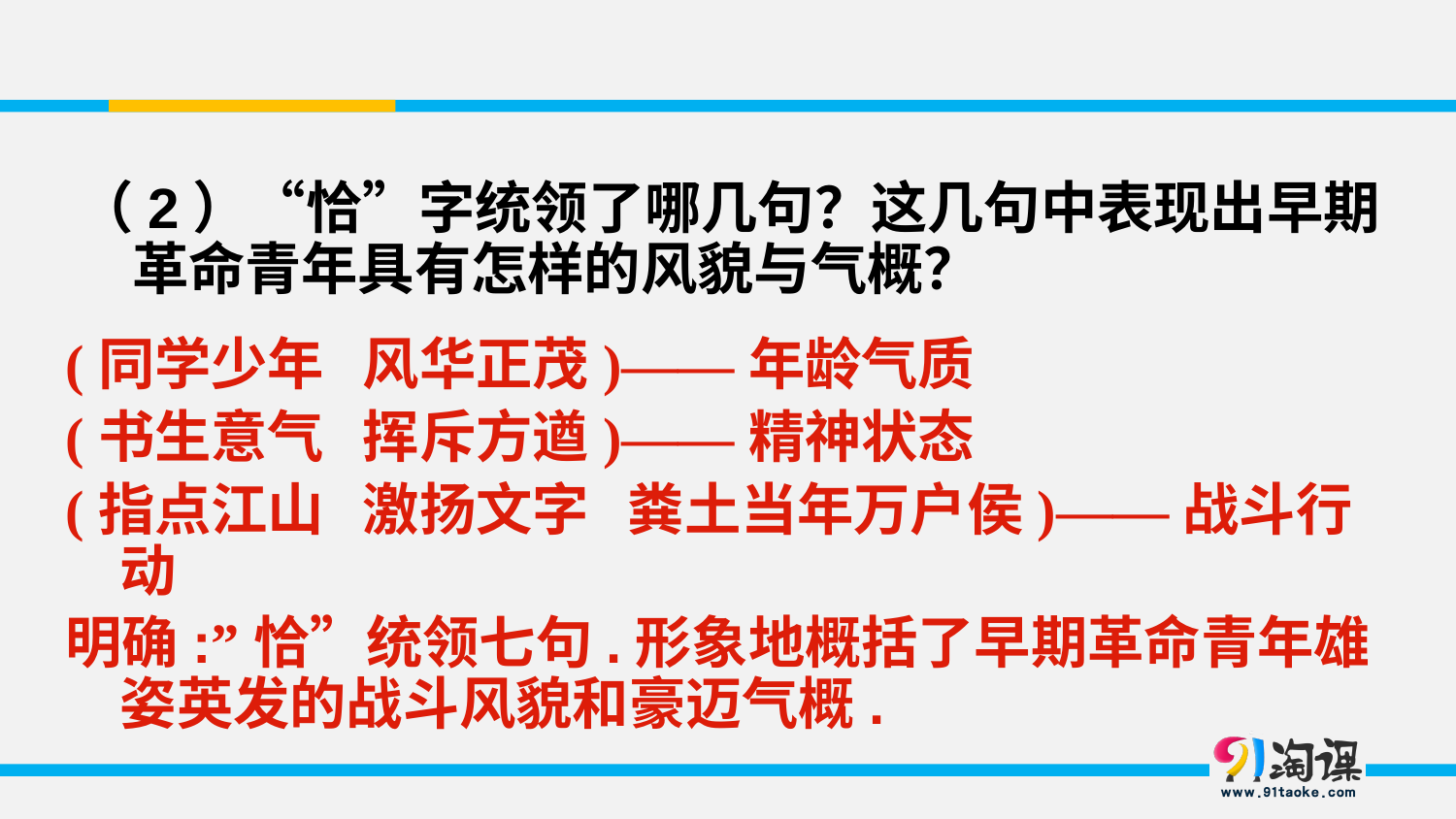

（2）“恰”字统领了哪几句？这几句中表现出早期革命青年具有怎样的风貌与气概？
(同学少年   风华正茂)——年龄气质
(书生意气   挥斥方遒)——精神状态
(指点江山   激扬文字   粪土当年万户侯)——战斗行动
明确:”恰”统领七句.形象地概括了早期革命青年雄姿英发的战斗风貌和豪迈气概.